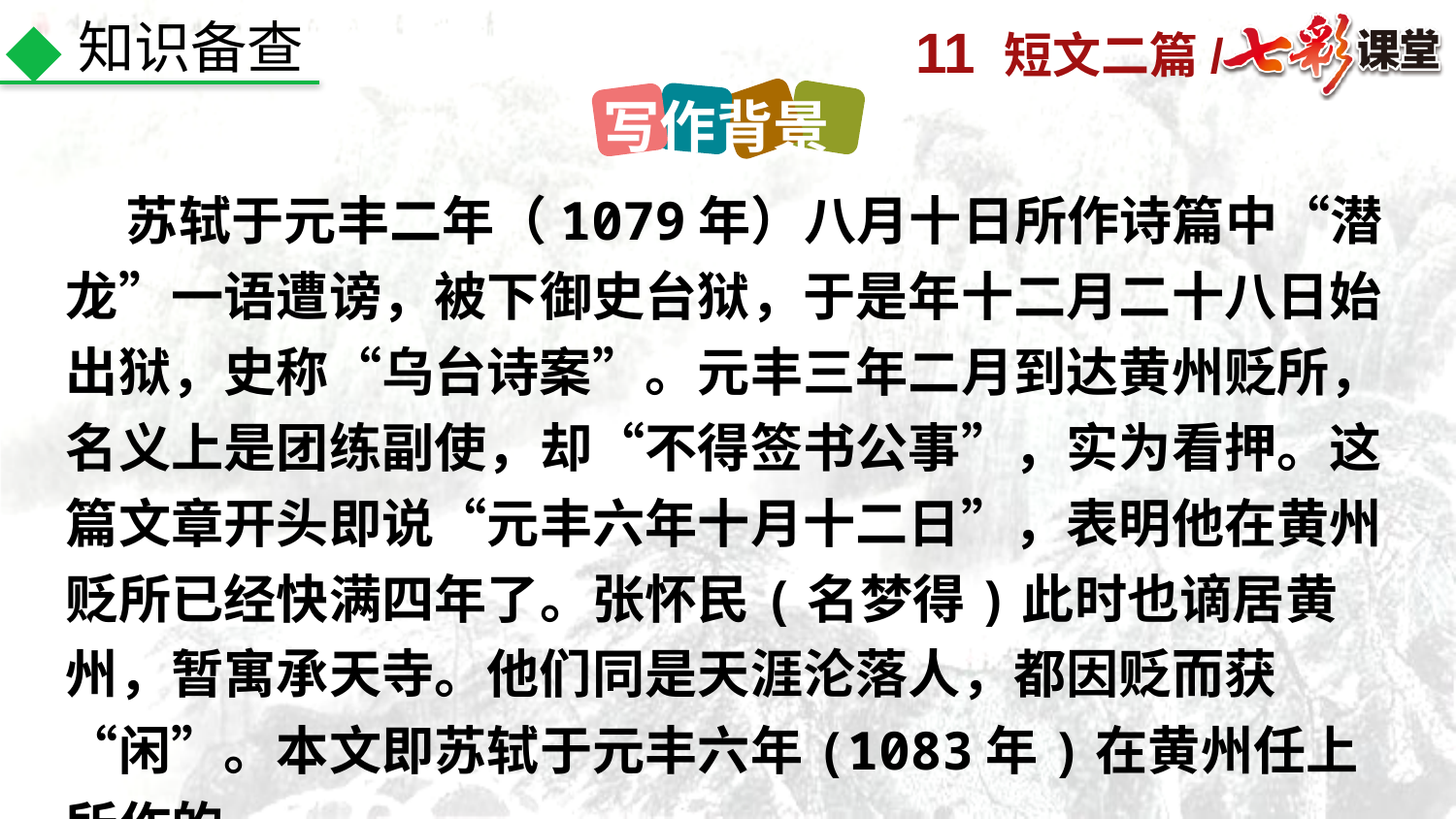

知识备查

写作背景

    苏轼于元丰二年（1079年）八月十日所作诗篇中“潜龙”一语遭谤，被下御史台狱，于是年十二月二十八日始出狱，史称“乌台诗案”。元丰三年二月到达黄州贬所，名义上是团练副使，却“不得签书公事”，实为看押。这篇文章开头即说“元丰六年十月十二日”，表明他在黄州贬所已经快满四年了。张怀民(名梦得)此时也谪居黄州，暂寓承天寺。他们同是天涯沦落人，都因贬而获“闲”。本文即苏轼于元丰六年(1083年)在黄州任上所作的。